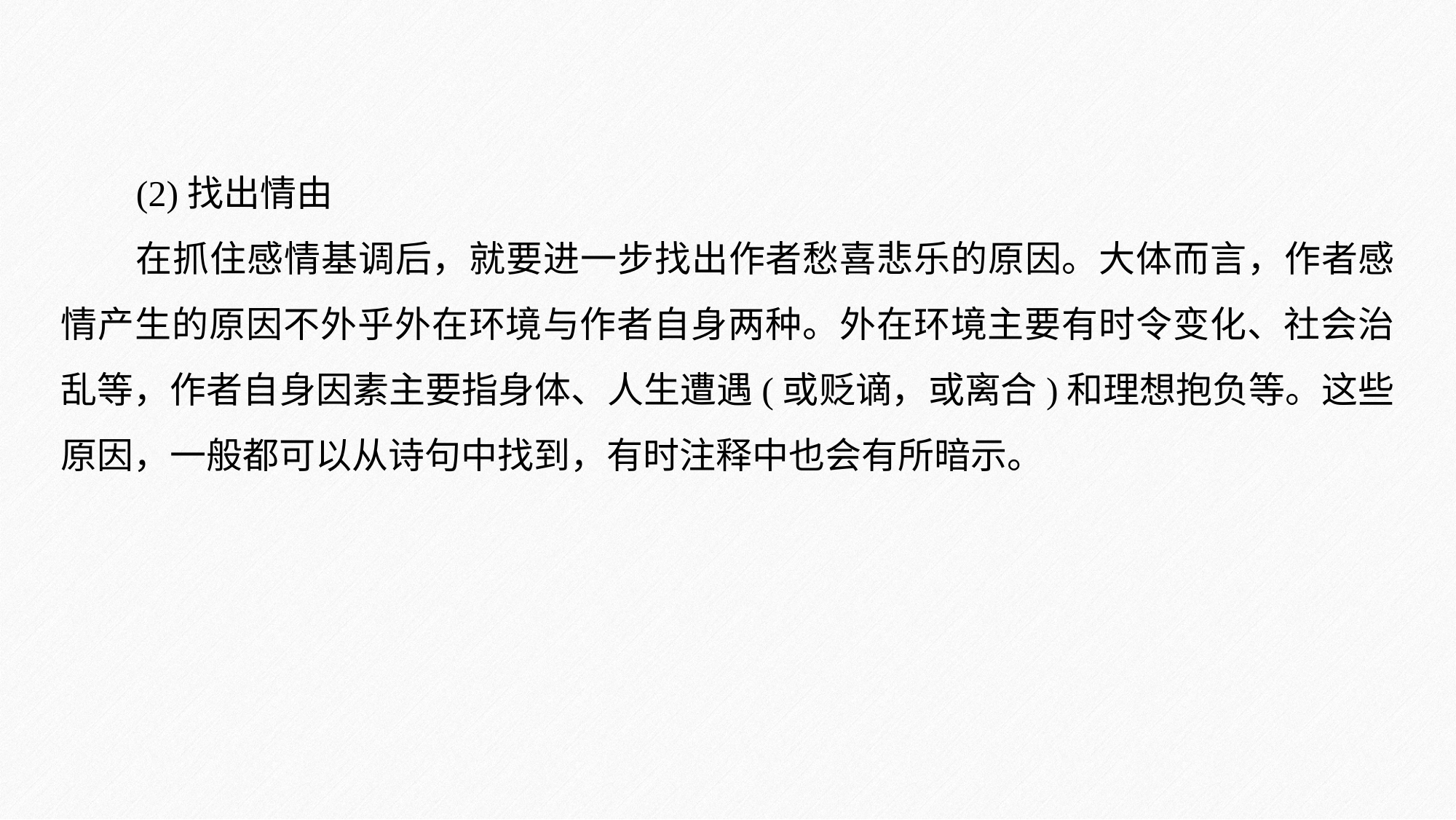

(2)找出情由
在抓住感情基调后，就要进一步找出作者愁喜悲乐的原因。大体而言，作者感情产生的原因不外乎外在环境与作者自身两种。外在环境主要有时令变化、社会治乱等，作者自身因素主要指身体、人生遭遇(或贬谪，或离合)和理想抱负等。这些原因，一般都可以从诗句中找到，有时注释中也会有所暗示。